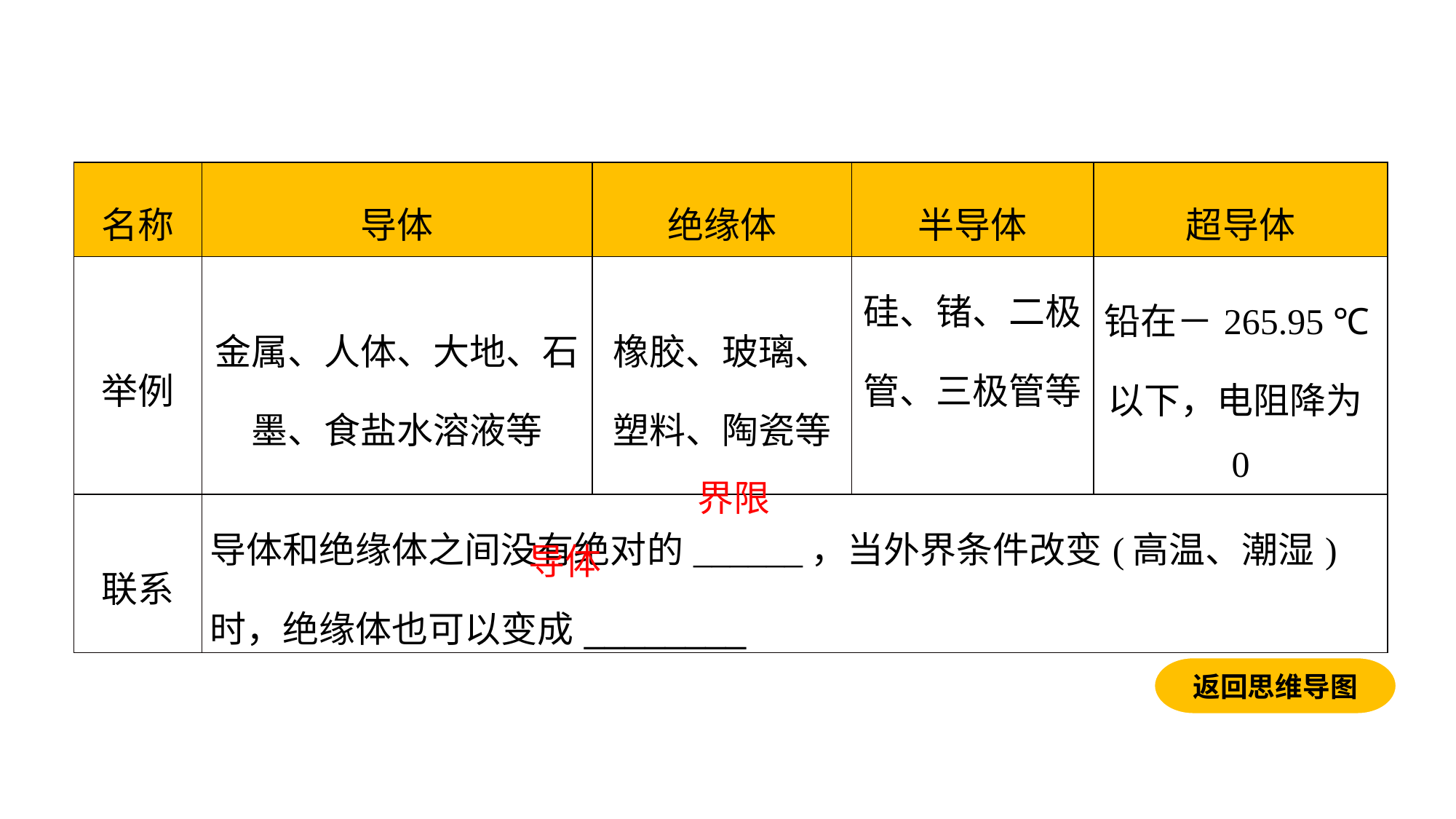

| 名称 | 导体 | 绝缘体 | 半导体 | 超导体 |
| --- | --- | --- | --- | --- |
| 举例 | 金属、人体、大地、石墨、食盐水溶液等 | 橡胶、玻璃、塑料、陶瓷等 | 硅、锗、二极管、三极管等 | 铅在－265.95 ℃以下，电阻降为0 |
| 联系 | 导体和绝缘体之间没有绝对的\_\_\_\_\_\_，当外界条件改变(高温、潮湿)时，绝缘体也可以变成\_\_\_\_\_\_\_\_ |  |  |  |
界限
导体
返回思维导图